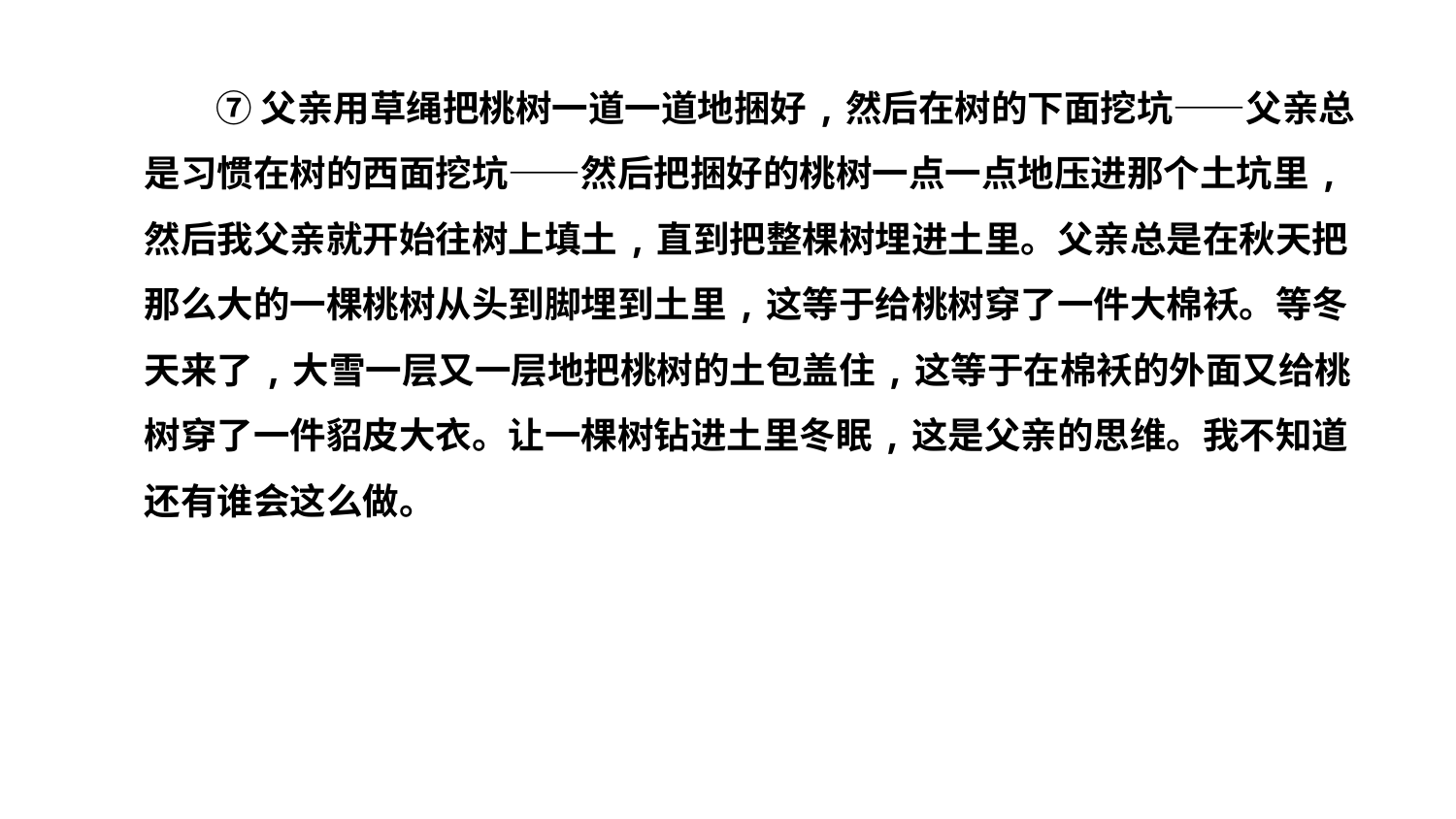

⑦父亲用草绳把桃树一道一道地捆好,然后在树的下面挖坑——父亲总是习惯在树的西面挖坑——然后把捆好的桃树一点一点地压进那个土坑里,然后我父亲就开始往树上填土,直到把整棵树埋进土里。父亲总是在秋天把那么大的一棵桃树从头到脚埋到土里,这等于给桃树穿了一件大棉袄。等冬天来了,大雪一层又一层地把桃树的土包盖住,这等于在棉袄的外面又给桃树穿了一件貂皮大衣。让一棵树钻进土里冬眠,这是父亲的思维。我不知道还有谁会这么做。